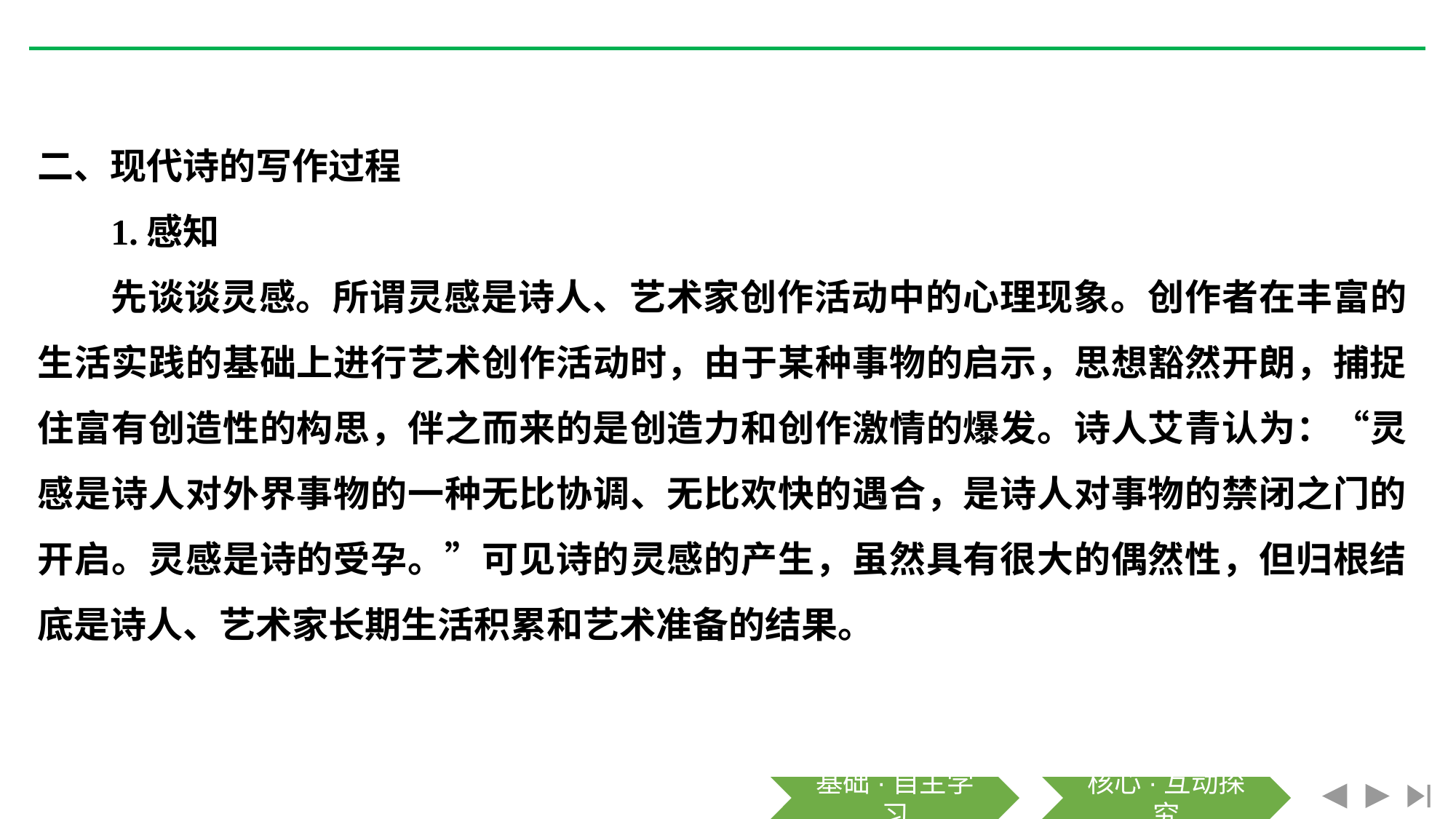

二、现代诗的写作过程
1.感知
先谈谈灵感。所谓灵感是诗人、艺术家创作活动中的心理现象。创作者在丰富的生活实践的基础上进行艺术创作活动时，由于某种事物的启示，思想豁然开朗，捕捉住富有创造性的构思，伴之而来的是创造力和创作激情的爆发。诗人艾青认为：“灵感是诗人对外界事物的一种无比协调、无比欢快的遇合，是诗人对事物的禁闭之门的开启。灵感是诗的受孕。”可见诗的灵感的产生，虽然具有很大的偶然性，但归根结底是诗人、艺术家长期生活积累和艺术准备的结果。